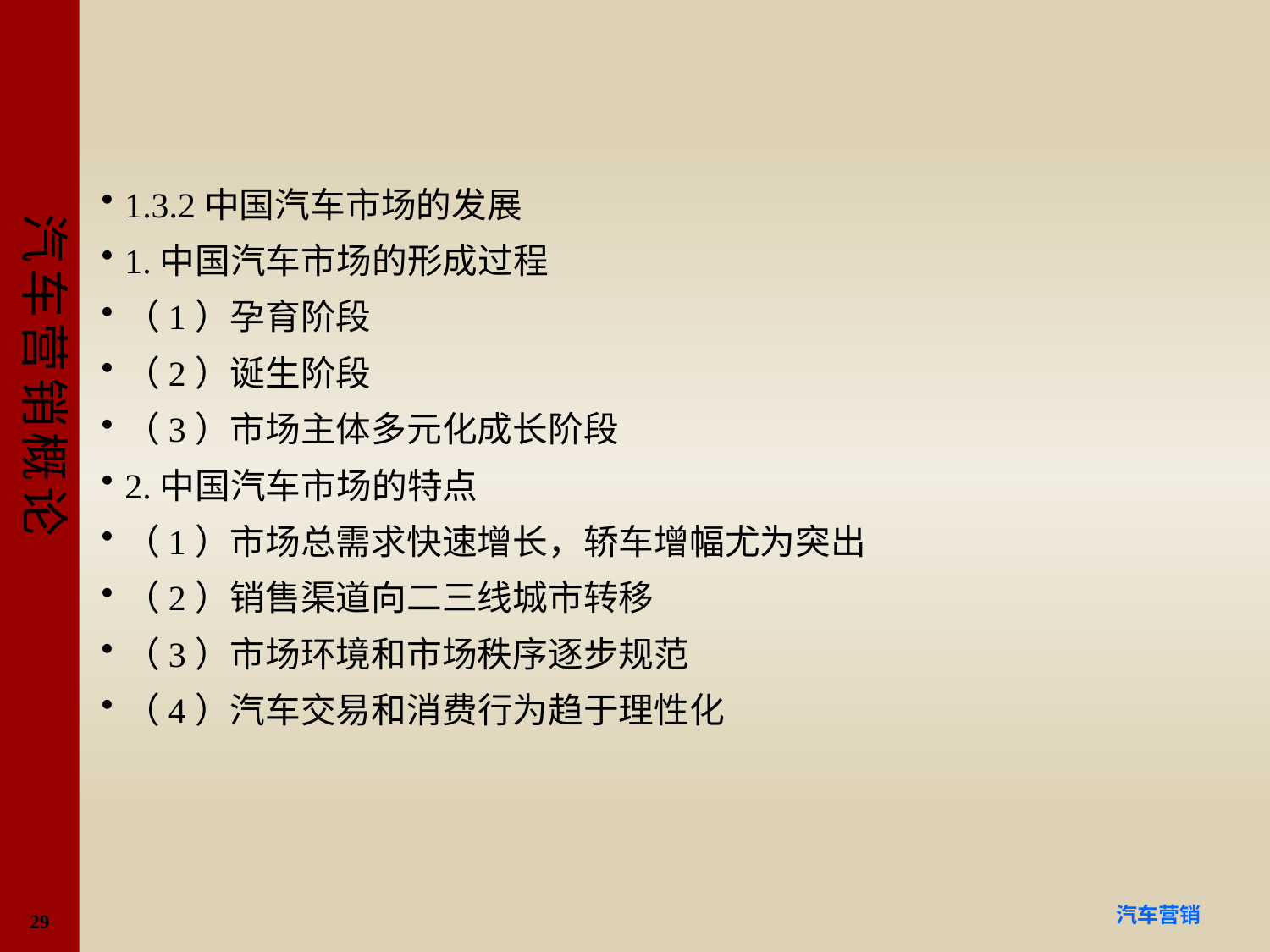

#
1.3.2中国汽车市场的发展
1.中国汽车市场的形成过程
（1）孕育阶段
（2）诞生阶段
（3）市场主体多元化成长阶段
2.中国汽车市场的特点
（1）市场总需求快速增长，轿车增幅尤为突出
（2）销售渠道向二三线城市转移
（3）市场环境和市场秩序逐步规范
（4）汽车交易和消费行为趋于理性化

29